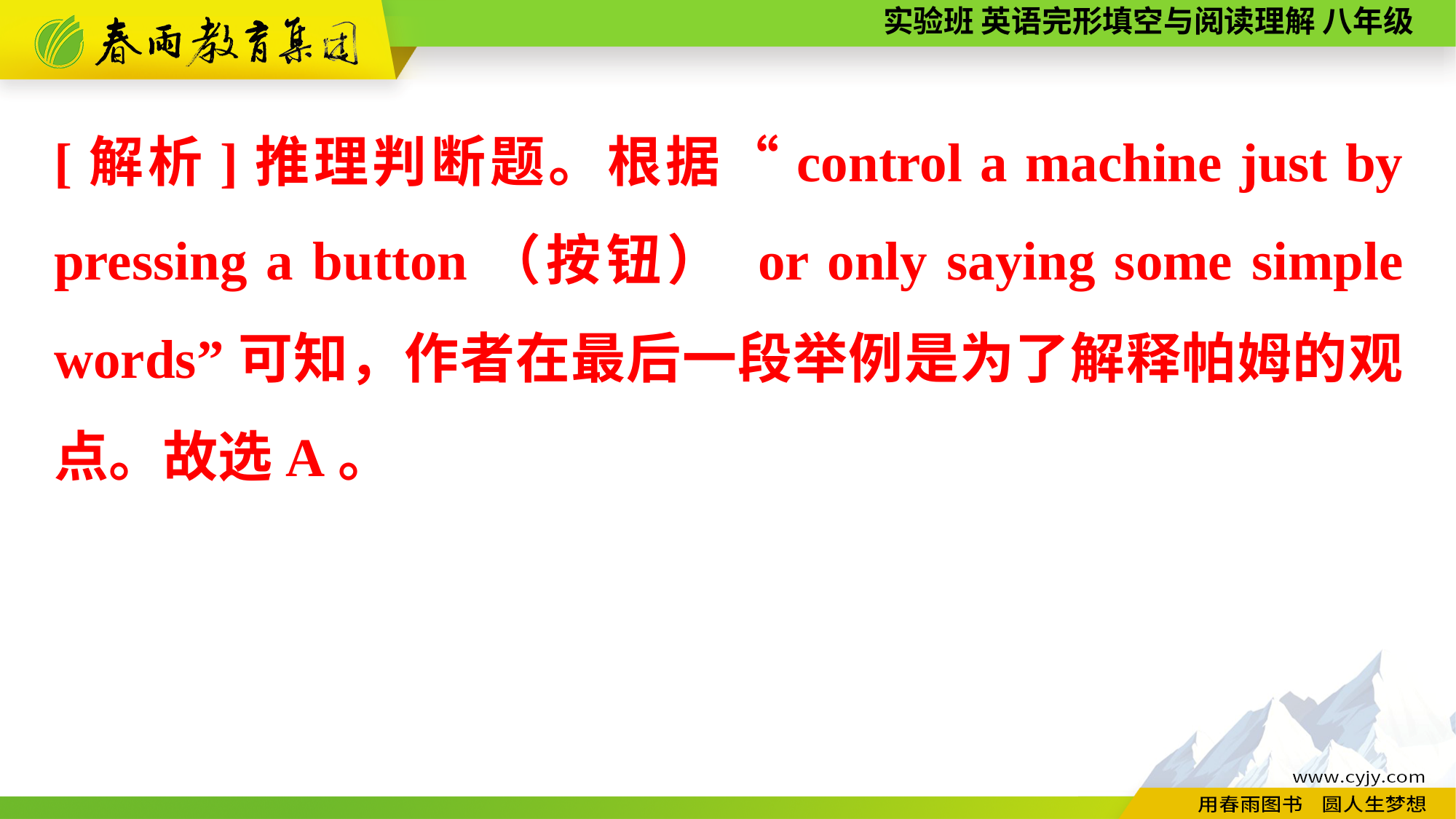

[解析]推理判断题。根据“control a machine just by pressing a button（按钮） or only saying some simple words”可知，作者在最后一段举例是为了解释帕姆的观点。故选A。